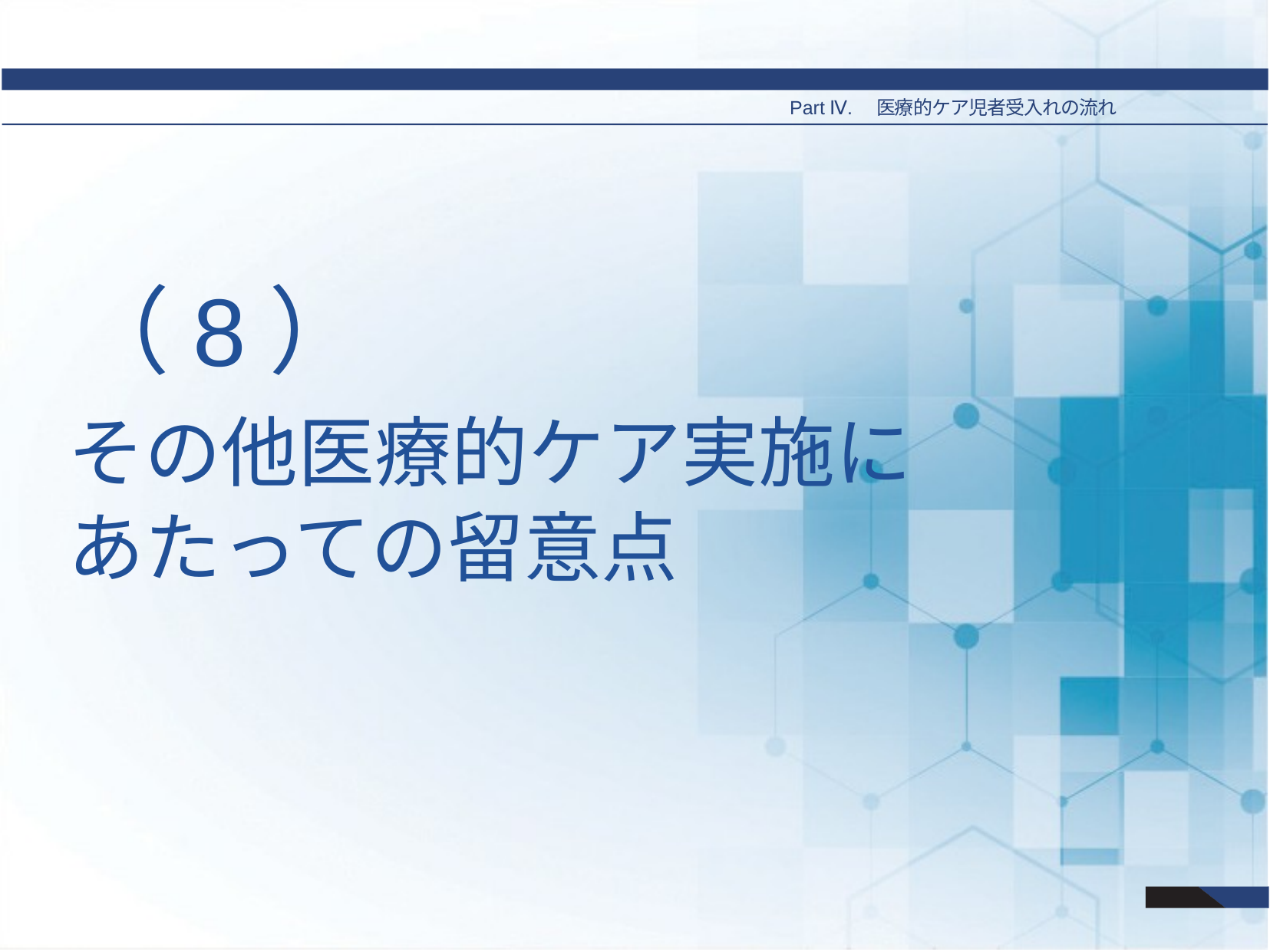

Part Ⅳ.　医療的ケア児者受入れの流れ

# （8）
その他医療的ケア実施に
あたっての留意点
65